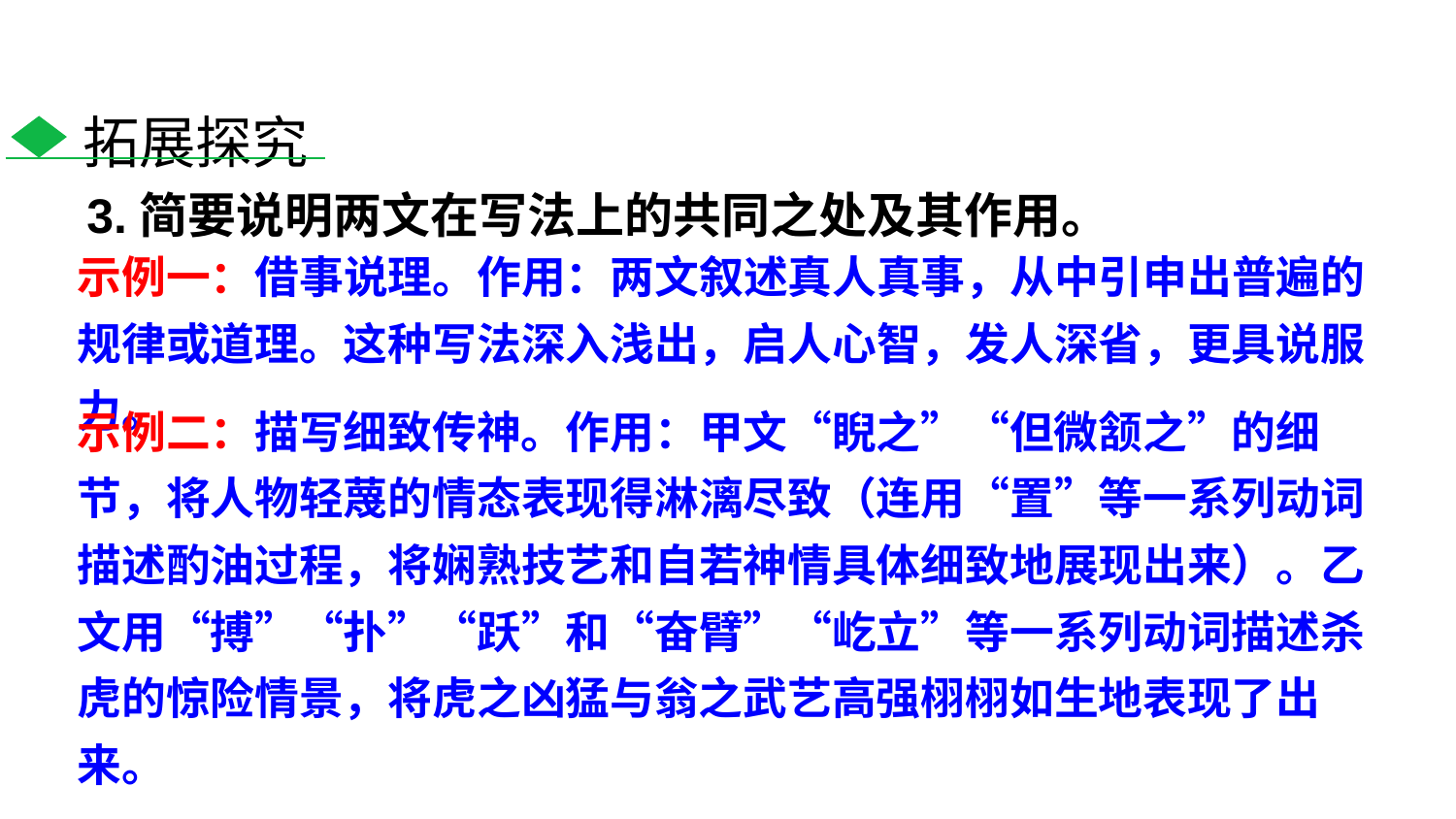

拓展探究

3.简要说明两文在写法上的共同之处及其作用。
示例一：借事说理。作用：两文叙述真人真事，从中引申出普遍的规律或道理。这种写法深入浅出，启人心智，发人深省，更具说服力。
示例二：描写细致传神。作用：甲文“睨之”“但微颔之”的细节，将人物轻蔑的情态表现得淋漓尽致（连用“置”等一系列动词描述酌油过程，将娴熟技艺和自若神情具体细致地展现出来）。乙文用“搏”“扑”“跃”和“奋臂”“屹立”等一系列动词描述杀虎的惊险情景，将虎之凶猛与翁之武艺高强栩栩如生地表现了出来。